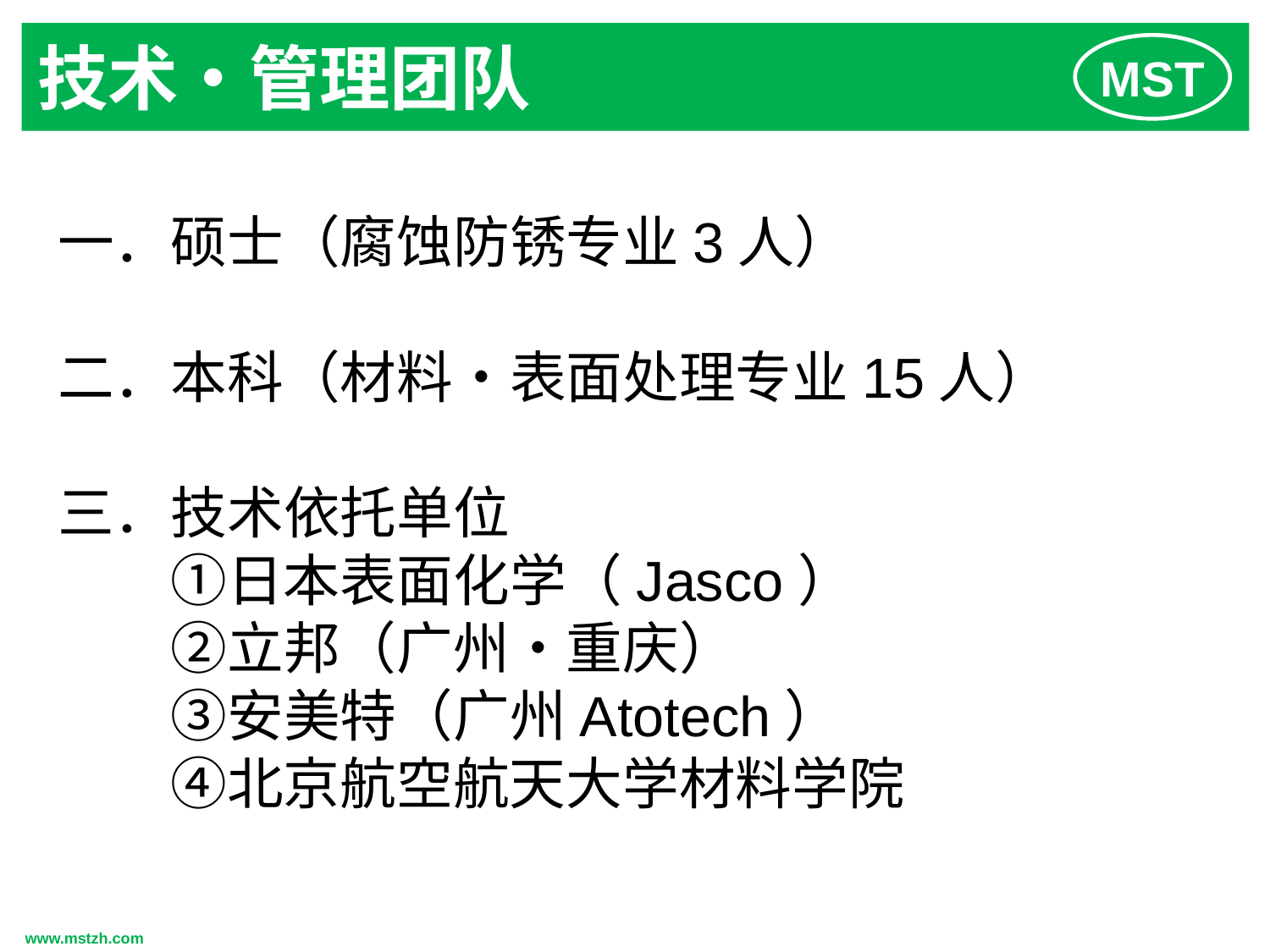

技术・管理团队
一．硕士（腐蚀防锈专业3人）
二．本科（材料・表面处理专业15人）
三．技术依托单位
　　①日本表面化学（Jasco）
　　②立邦（广州・重庆）
　　③安美特（广州Atotech）
　　④北京航空航天大学材料学院